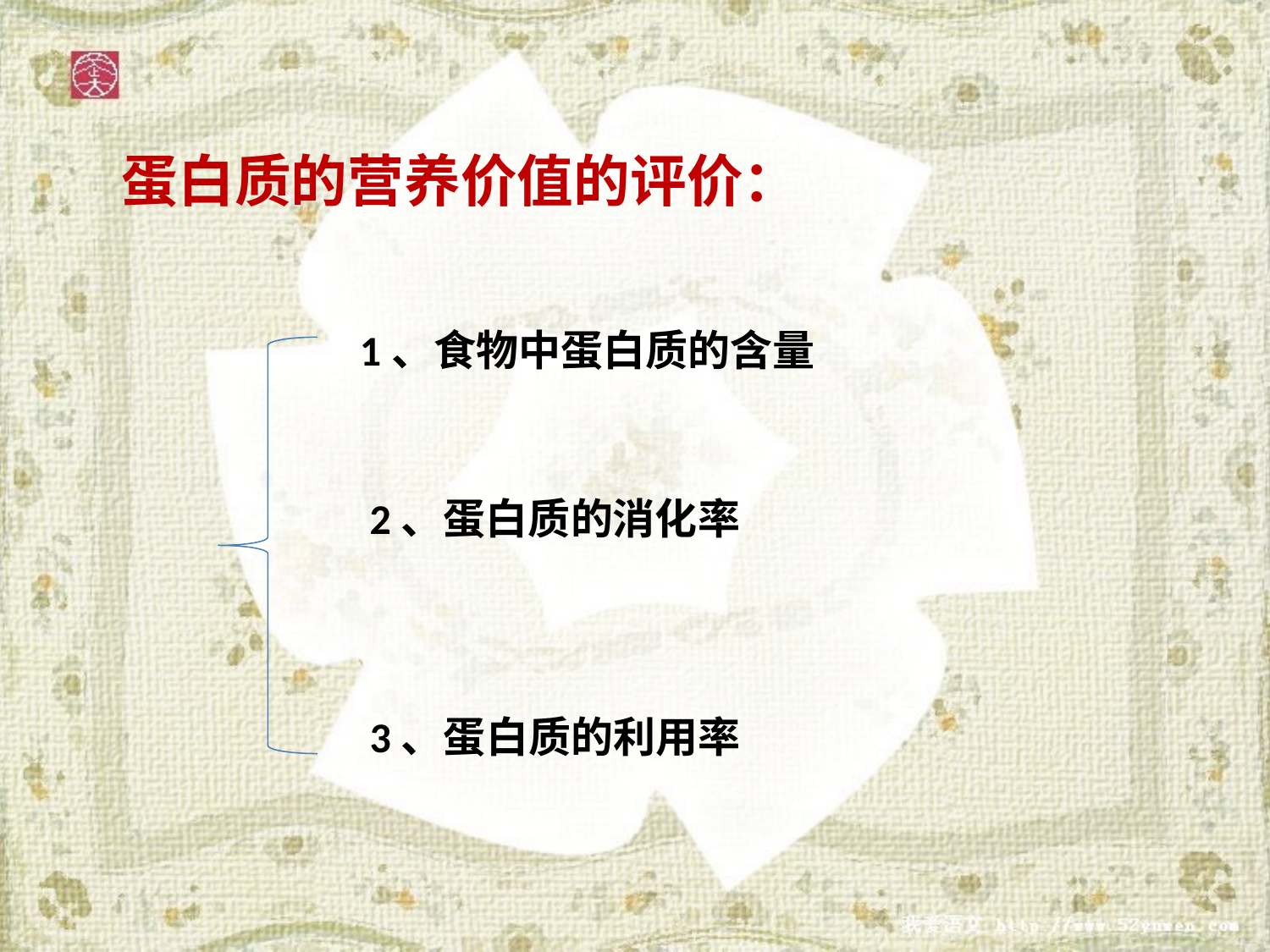

蛋白质的营养价值的评价：
1、食物中蛋白质的含量

2、蛋白质的消化率
3、蛋白质的利用率